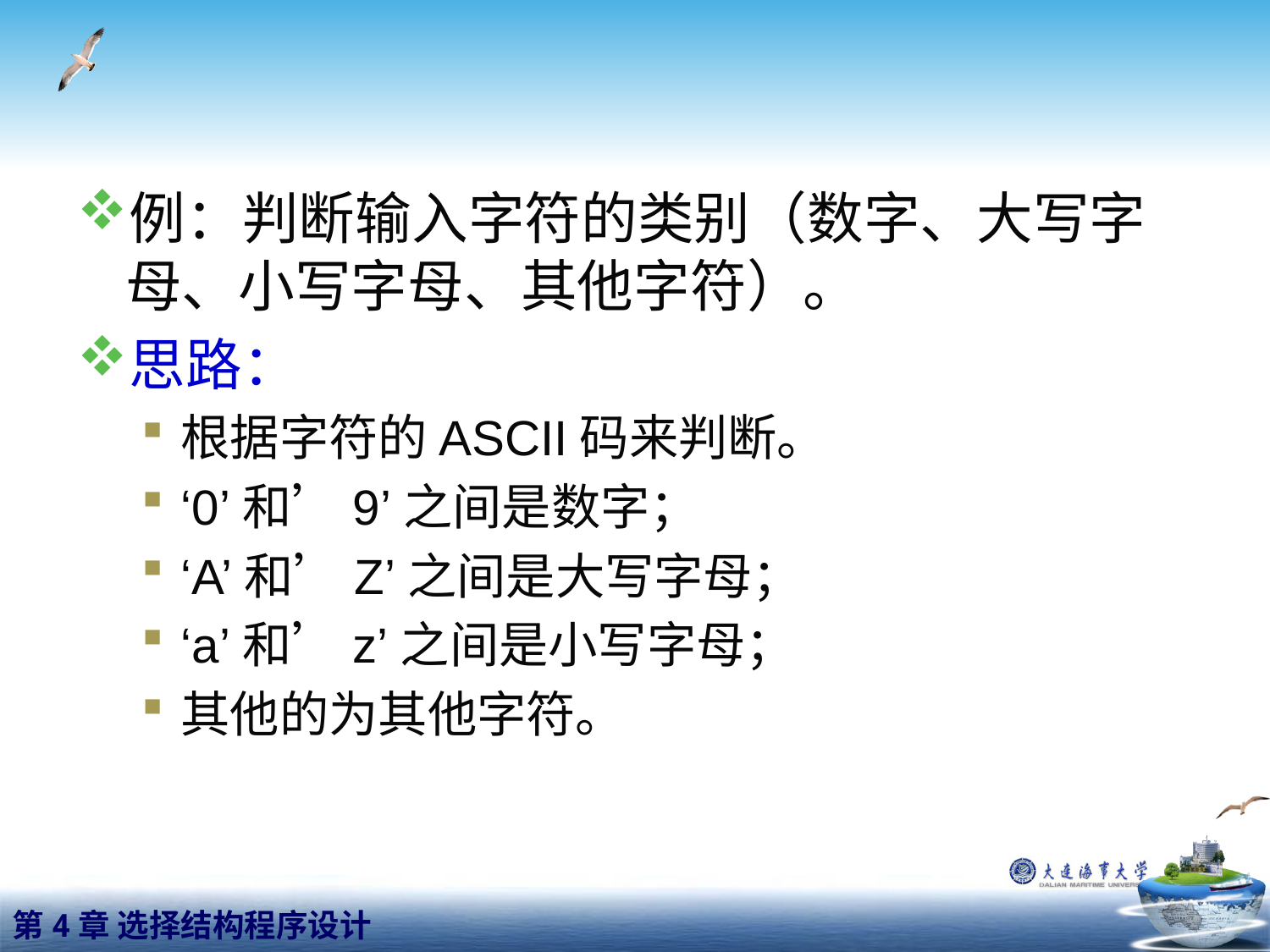

#
例：判断输入字符的类别（数字、大写字母、小写字母、其他字符）。
思路：
根据字符的ASCII码来判断。
‘0’和’9’之间是数字；
‘A’和’Z’之间是大写字母；
‘a’和’z’之间是小写字母；
其他的为其他字符。